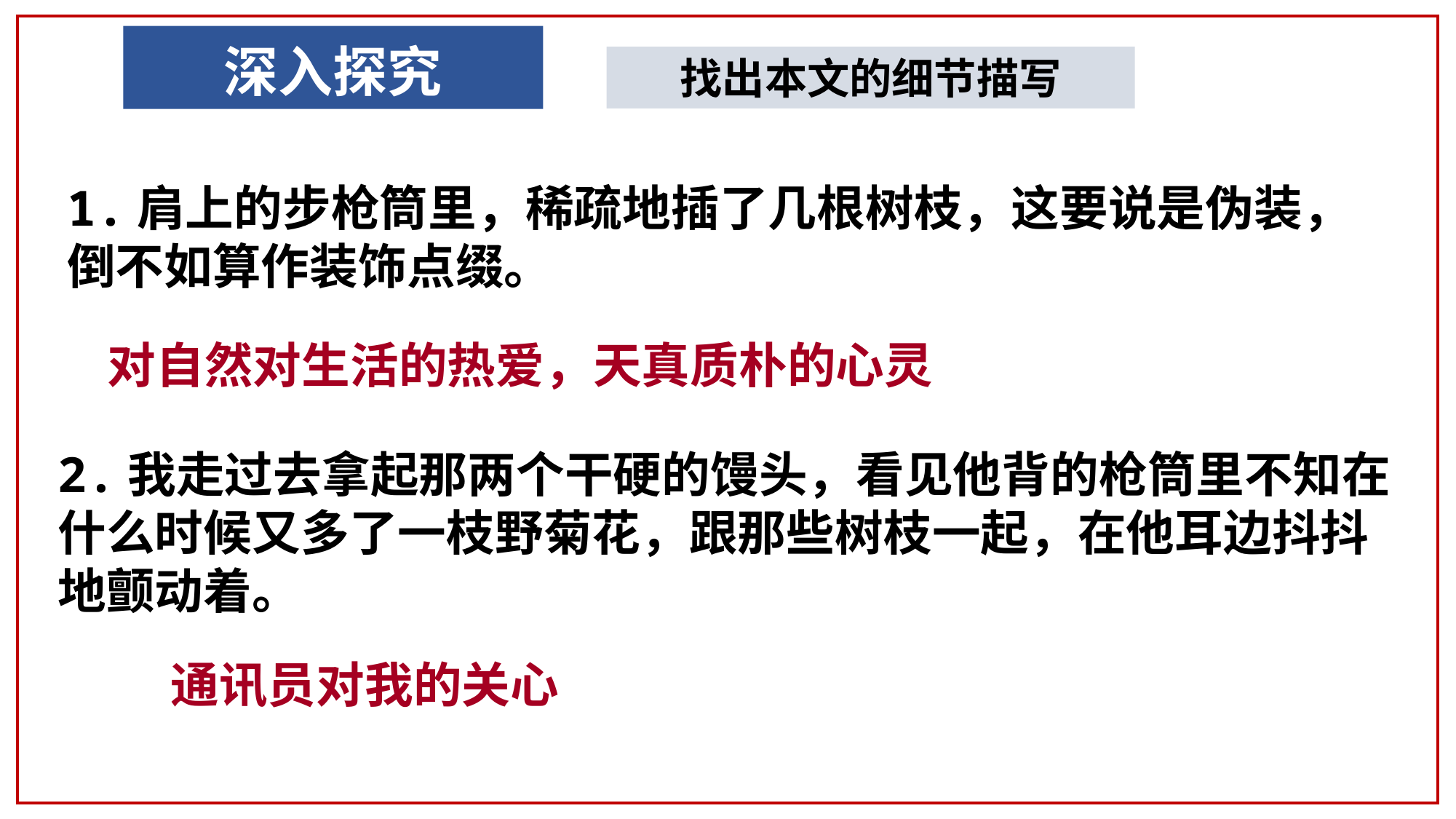

深入探究
找出本文的细节描写
1.肩上的步枪筒里，稀疏地插了几根树枝，这要说是伪装，倒不如算作装饰点缀。
对自然对生活的热爱，天真质朴的心灵
2.我走过去拿起那两个干硬的馒头，看见他背的枪筒里不知在什么时候又多了一枝野菊花，跟那些树枝一起，在他耳边抖抖地颤动着。
通讯员对我的关心